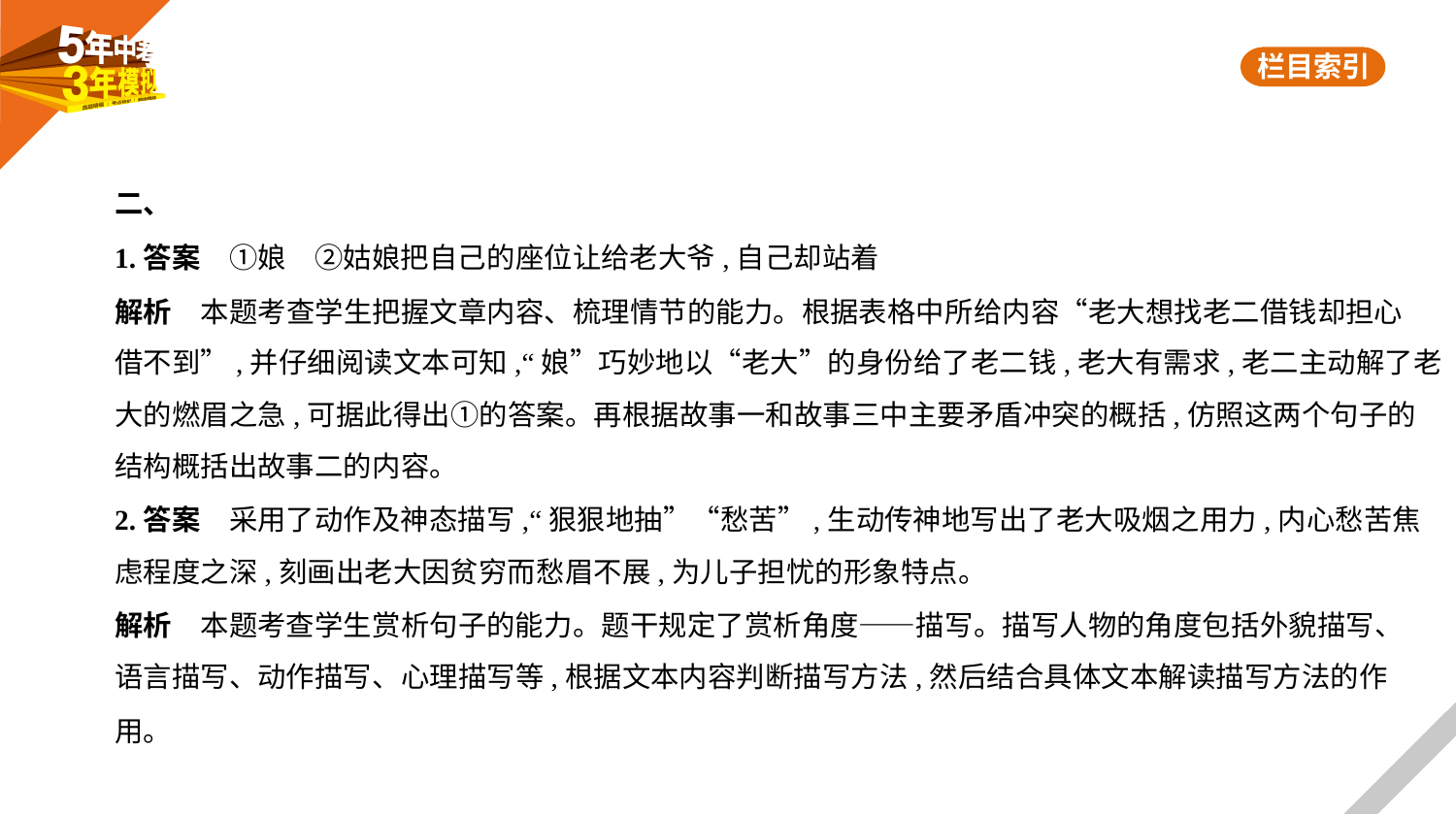

二、
1.答案　①娘　②姑娘把自己的座位让给老大爷,自己却站着
解析　本题考查学生把握文章内容、梳理情节的能力。根据表格中所给内容“老大想找老二借钱却担心
借不到”,并仔细阅读文本可知,“娘”巧妙地以“老大”的身份给了老二钱,老大有需求,老二主动解了老
大的燃眉之急,可据此得出①的答案。再根据故事一和故事三中主要矛盾冲突的概括,仿照这两个句子的
结构概括出故事二的内容。
2.答案　采用了动作及神态描写,“狠狠地抽”“愁苦”,生动传神地写出了老大吸烟之用力,内心愁苦焦
虑程度之深,刻画出老大因贫穷而愁眉不展,为儿子担忧的形象特点。
解析　本题考查学生赏析句子的能力。题干规定了赏析角度——描写。描写人物的角度包括外貌描写、
语言描写、动作描写、心理描写等,根据文本内容判断描写方法,然后结合具体文本解读描写方法的作
用。